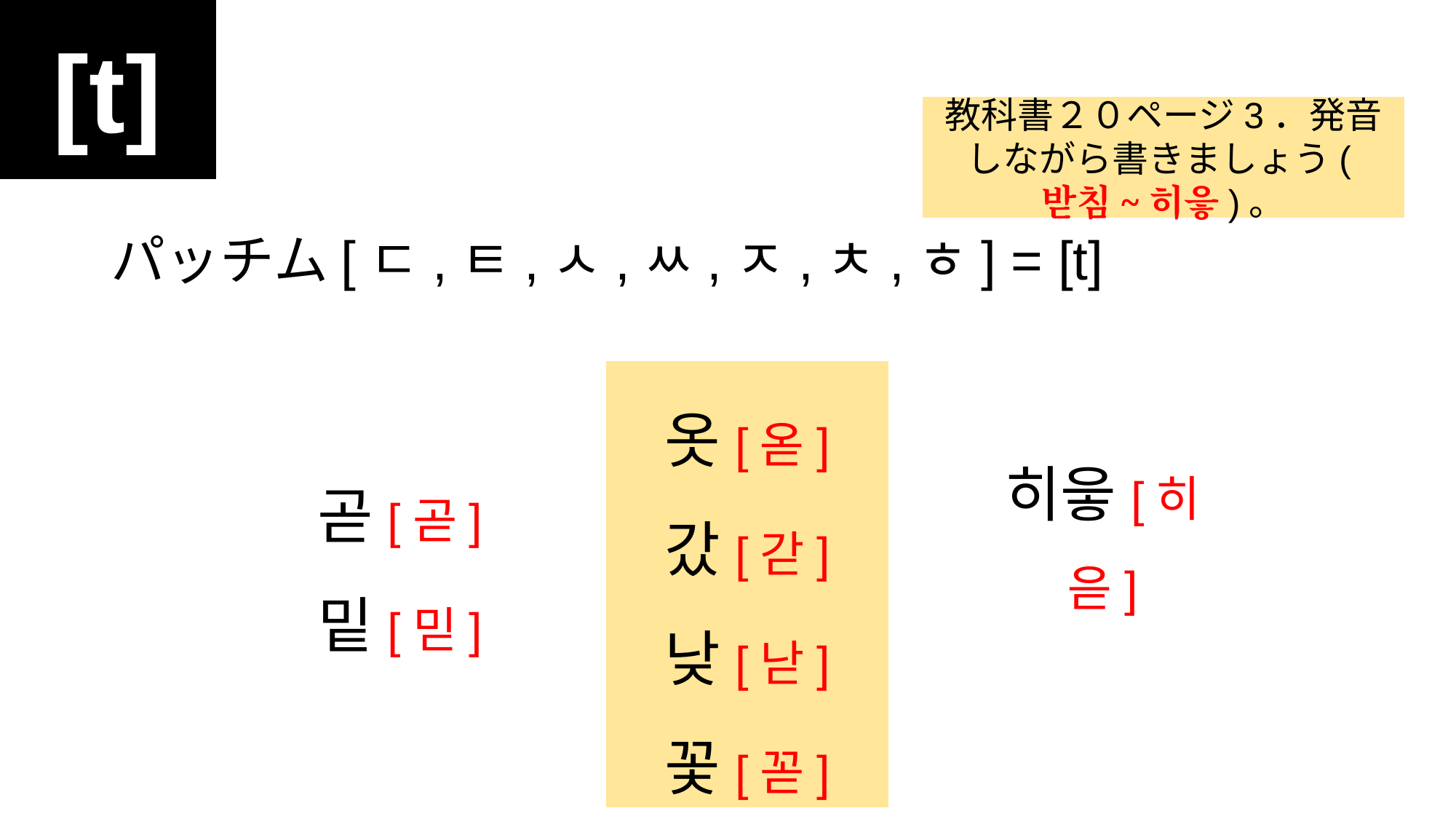

[t]
#

パッチム[ㄷ,ㅌ,ㅅ,ㅆ,ㅈ,ㅊ,ㅎ] = [t]

教科書２０ページ3．発音しながら書きましょう(받침~히읗)。
옷[옫]
갔[갇]
낮[낟]
꽃[꼳]
곧[곧]
밑[믿]
히읗[히읃]